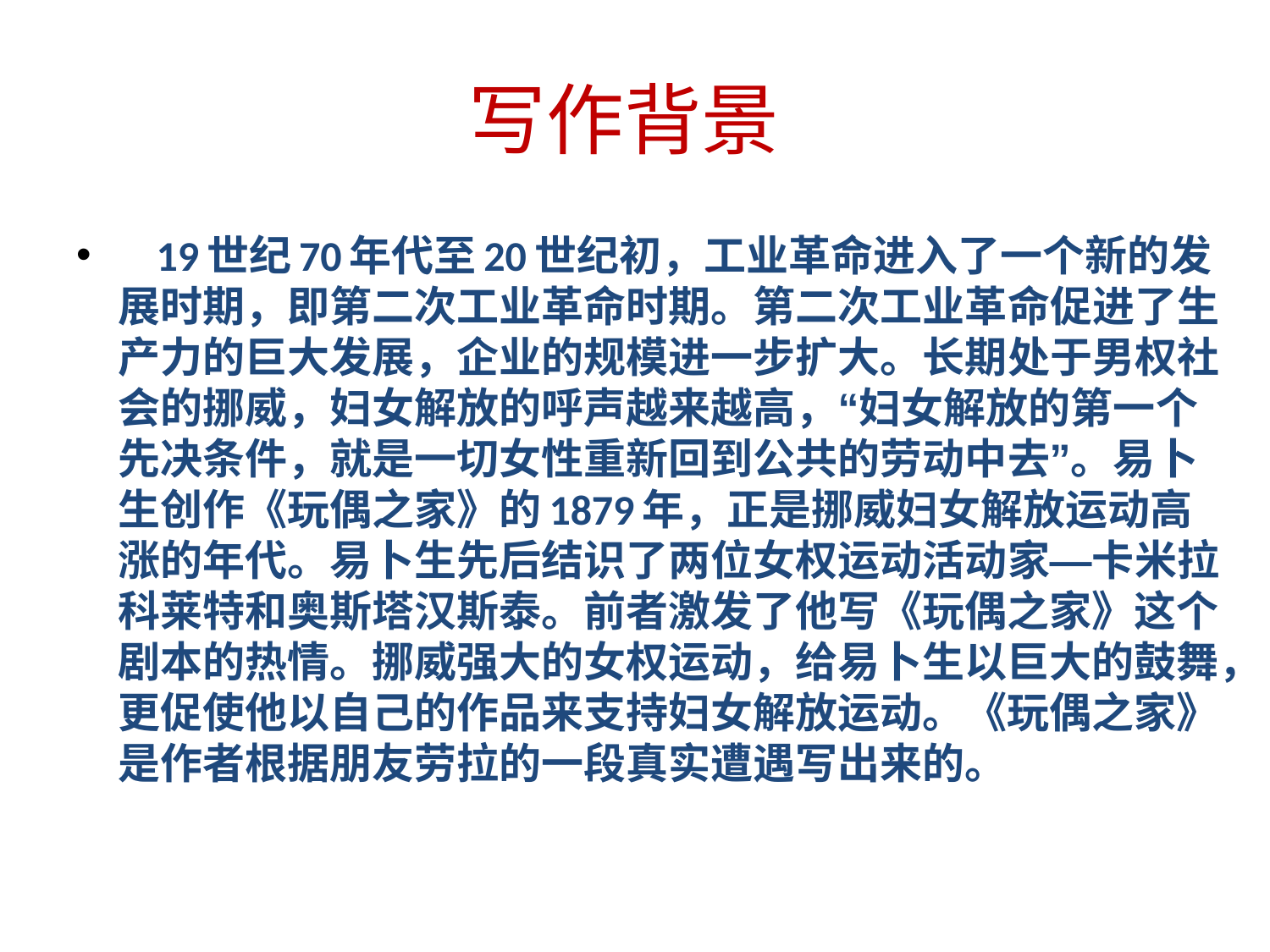

# 写作背景
    19世纪70年代至20世纪初，工业革命进入了一个新的发展时期，即第二次工业革命时期。第二次工业革命促进了生产力的巨大发展，企业的规模进一步扩大。长期处于男权社会的挪威，妇女解放的呼声越来越高，“妇女解放的第一个先决条件，就是一切女性重新回到公共的劳动中去”。易卜生创作《玩偶之家》的1879年，正是挪威妇女解放运动高涨的年代。易卜生先后结识了两位女权运动活动家—卡米拉科莱特和奥斯塔汉斯泰。前者激发了他写《玩偶之家》这个剧本的热情。挪威强大的女权运动，给易卜生以巨大的鼓舞，更促使他以自己的作品来支持妇女解放运动。《玩偶之家》是作者根据朋友劳拉的一段真实遭遇写出来的。